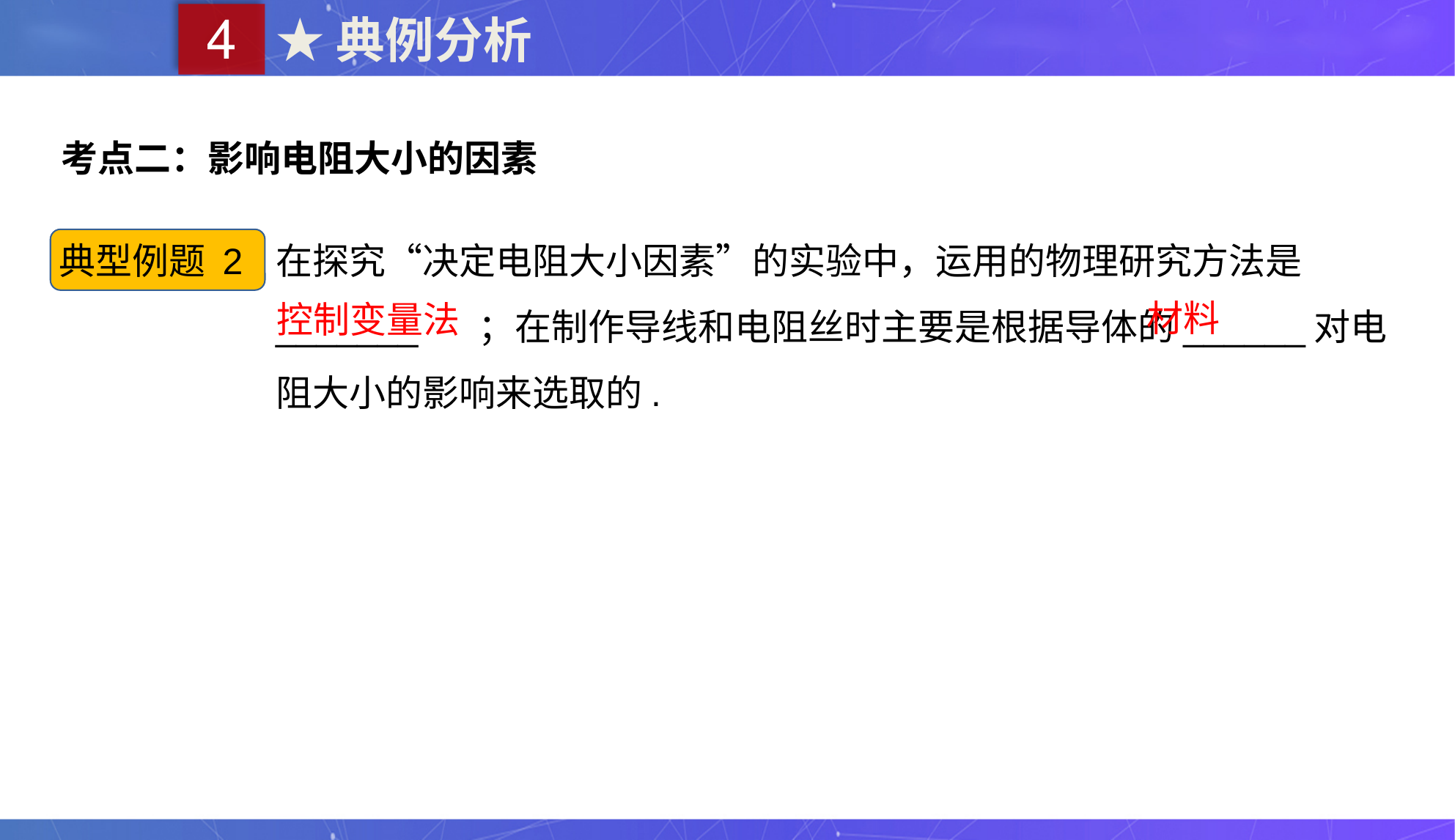

4
★典例分析
考点二：影响电阻大小的因素
在探究“决定电阻大小因素”的实验中，运用的物理研究方法是_______     ；在制作导线和电阻丝时主要是根据导体的______对电阻大小的影响来选取的.
典型例题 2
材料
控制变量法